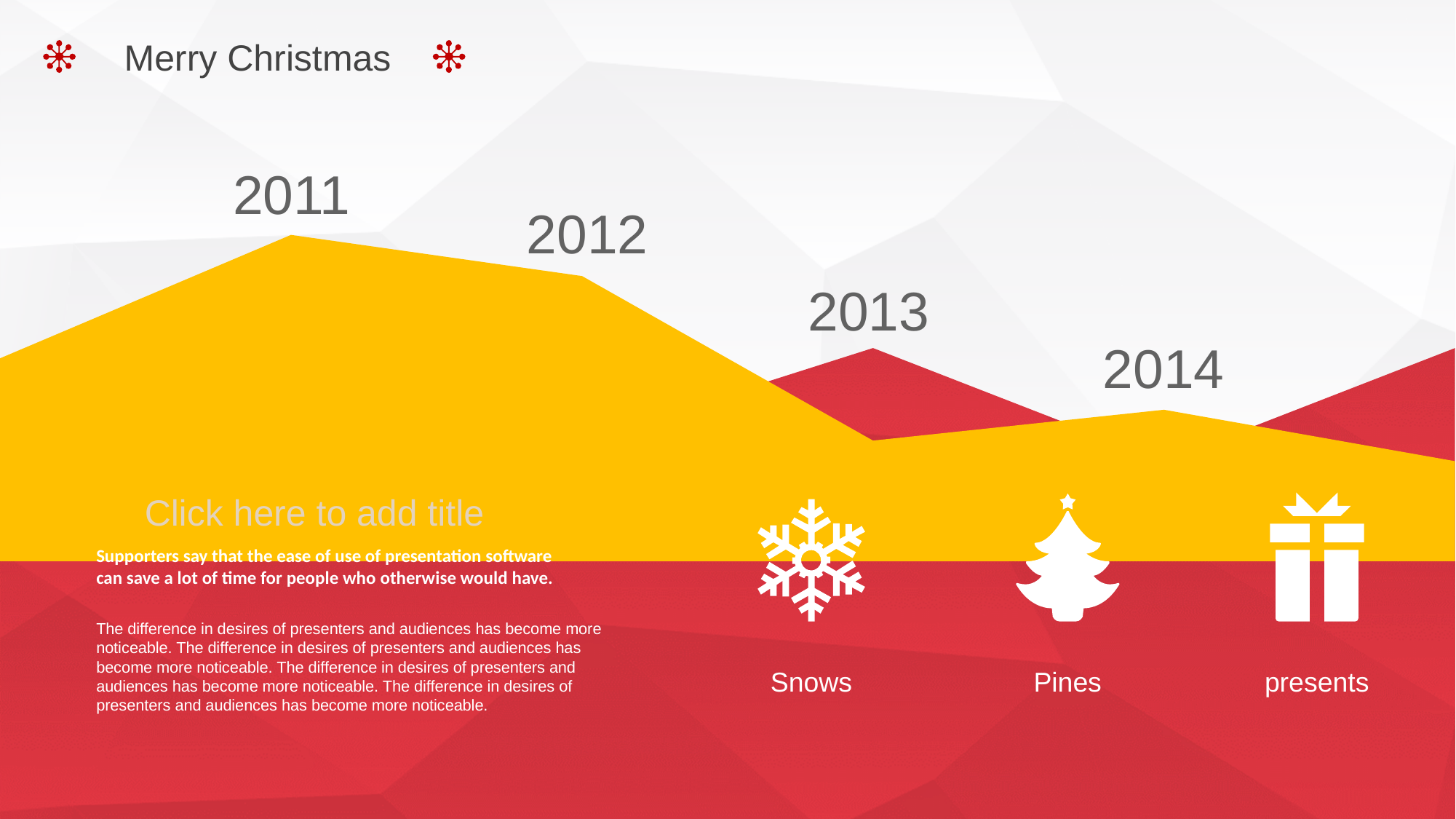

Merry Christmas

2011

### Chart

| Category | 系列 1 | 系列 2 |
|---|---|---|
| 39818 | 20.0 | 15.0 |
| 40184 | 32.0 | 20.0 |
| 40550 | 28.0 | 12.0 |
| 40916 | 12.0 | 21.0 |
| 41283 | 15.0 | 10.0 |
| 41649 | 10.0 | 21.0 |
2012
2013
2014
Click here to add title

Supporters say that the ease of use of presentation software can save a lot of time for people who otherwise would have.

The difference in desires of presenters and audiences has become more noticeable. The difference in desires of presenters and audiences has become more noticeable. The difference in desires of presenters and audiences has become more noticeable. The difference in desires of presenters and audiences has become more noticeable.
Snows
Pines
presents